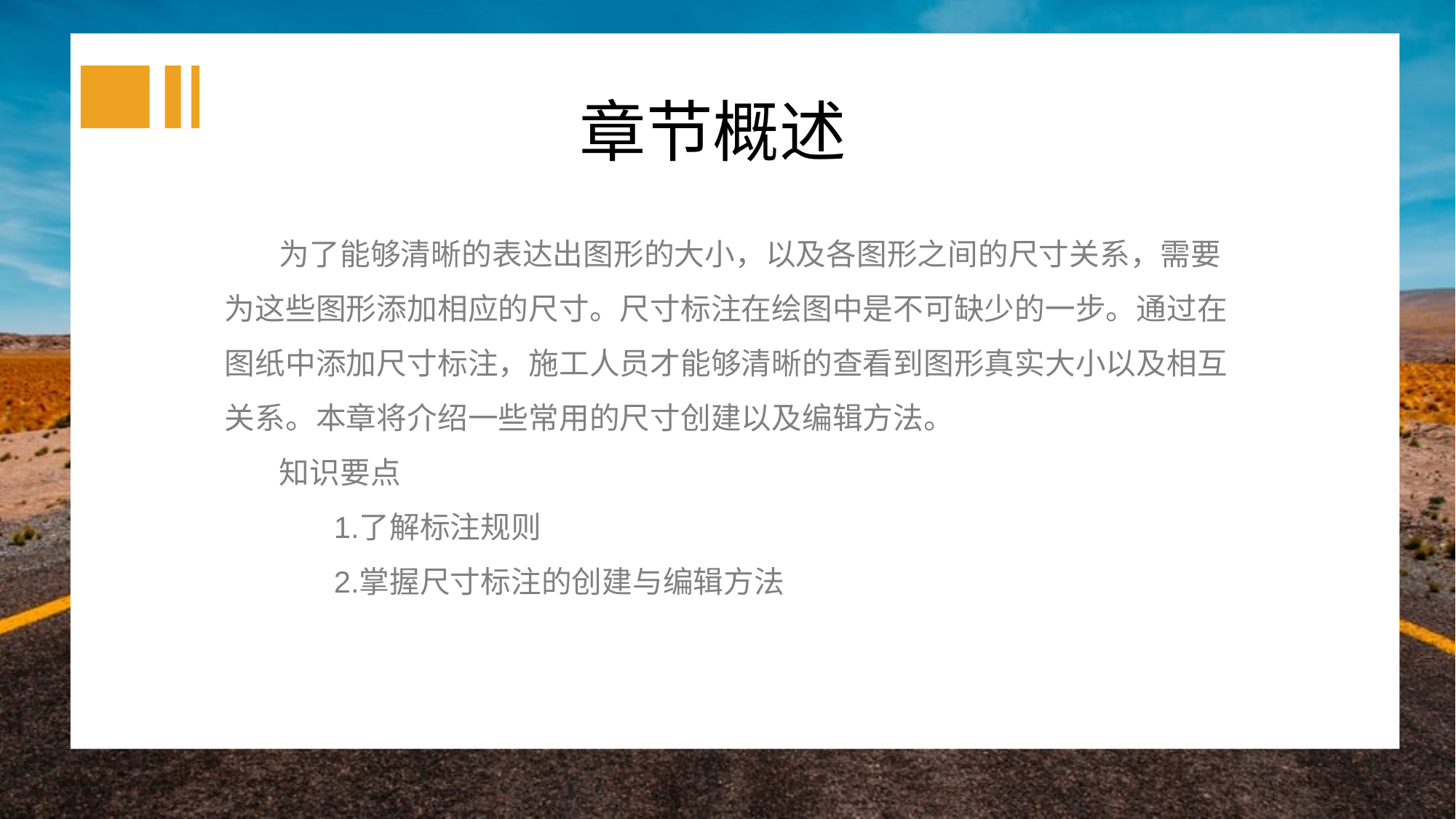

章节概述
为了能够清晰的表达出图形的大小，以及各图形之间的尺寸关系，需要为这些图形添加相应的尺寸。尺寸标注在绘图中是不可缺少的一步。通过在图纸中添加尺寸标注，施工人员才能够清晰的查看到图形真实大小以及相互关系。本章将介绍一些常用的尺寸创建以及编辑方法。
知识要点
了解标注规则
掌握尺寸标注的创建与编辑方法